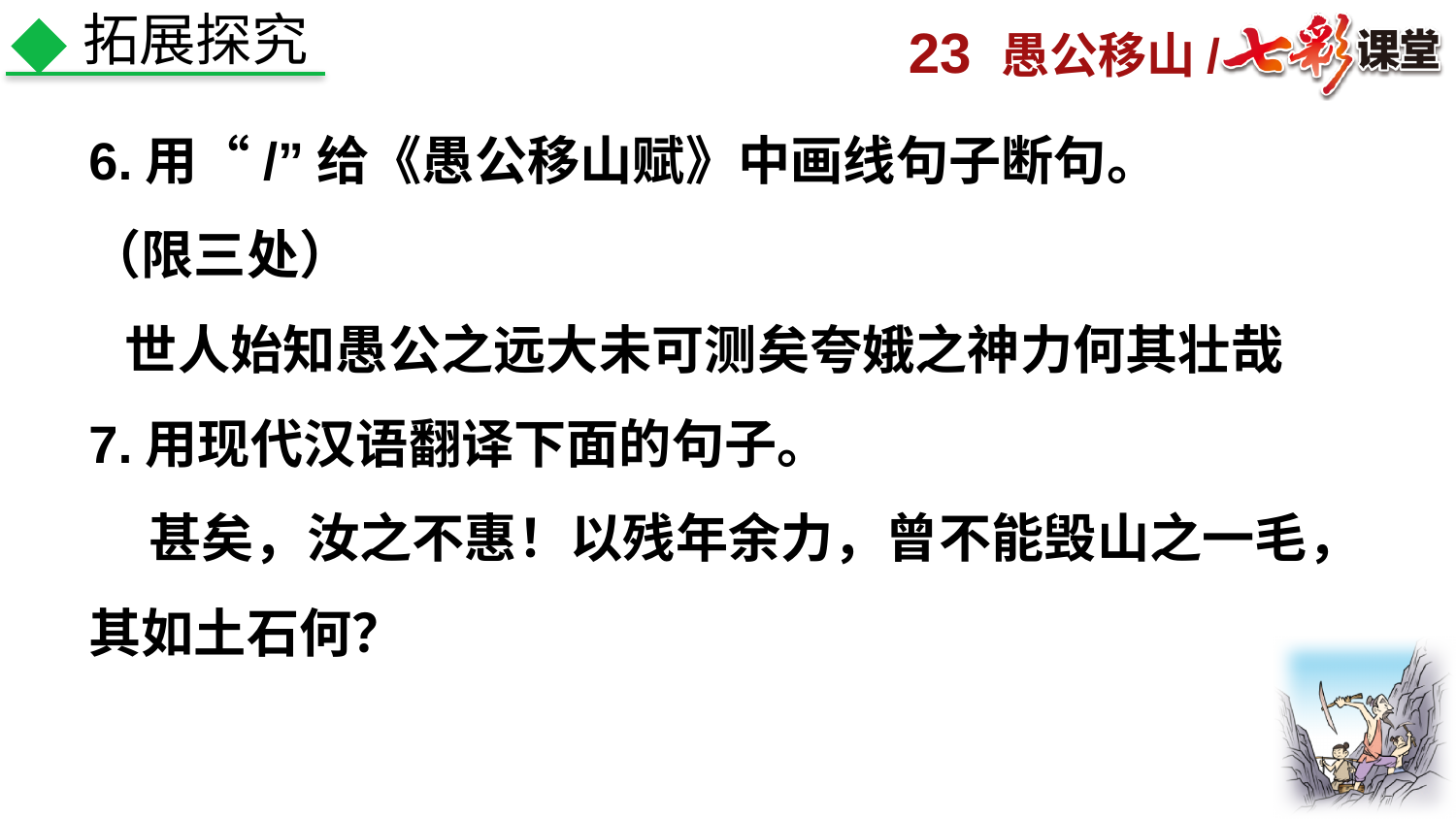

拓展探究

6.用“/”给《愚公移山赋》中画线句子断句。
（限三处）
  世人始知愚公之远大未可测矣夸娥之神力何其壮哉
7.用现代汉语翻译下面的句子。
    甚矣，汝之不惠！以残年余力，曾不能毁山之一毛，其如土石何？